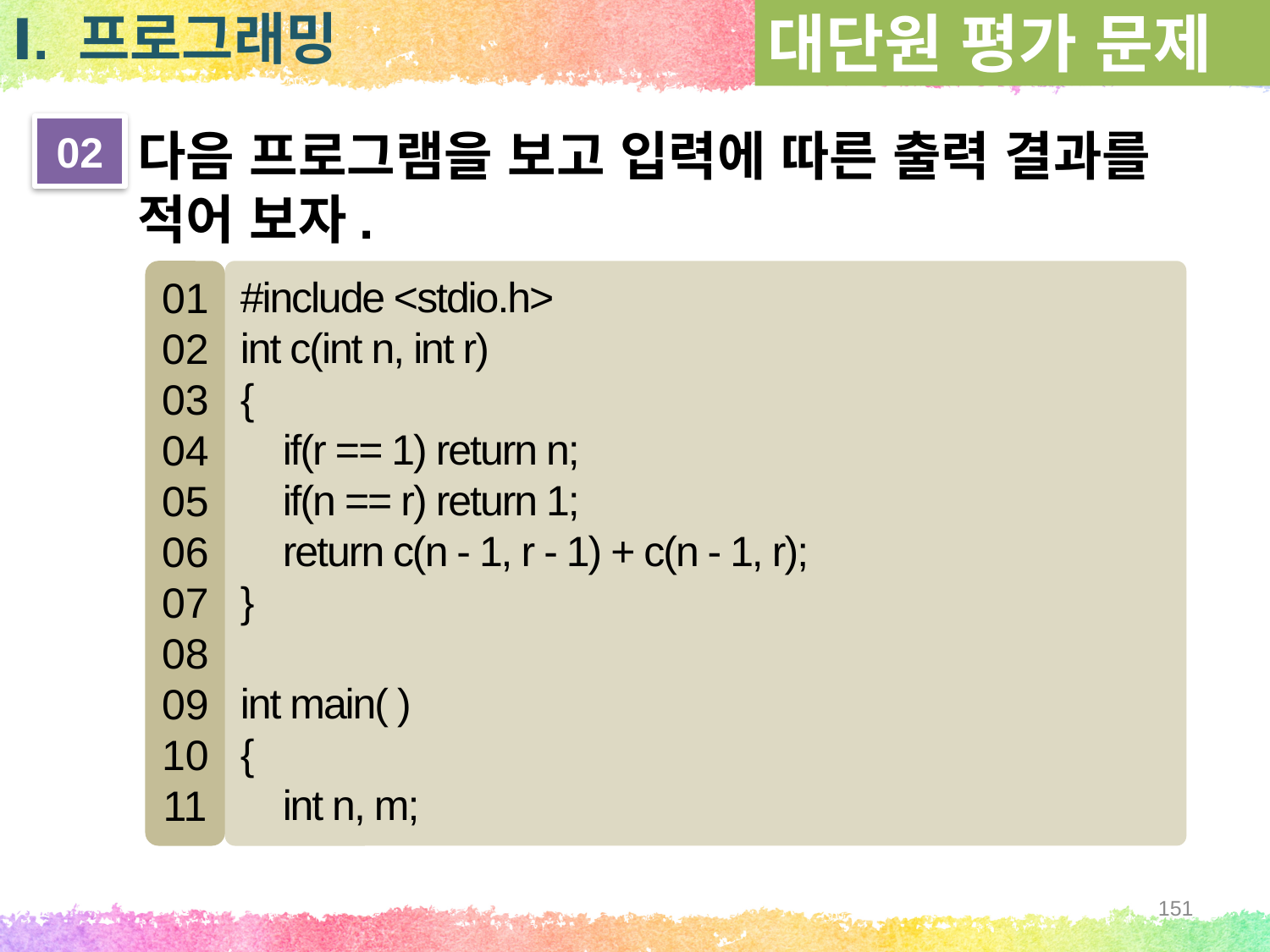

대단원 평가 문제
Ⅰ. 프로그래밍
02
다음 프로그램을 보고 입력에 따른 출력 결과를 적어 보자.
01
02
03
04
05
06
07
08
09
10
11
#include <stdio.h>
int c(int n, int r)
{
    if(r == 1) return n;
    if(n == r) return 1;
    return c(n - 1, r - 1) + c(n - 1, r);
}

int main( )
{
    int n, m;
151